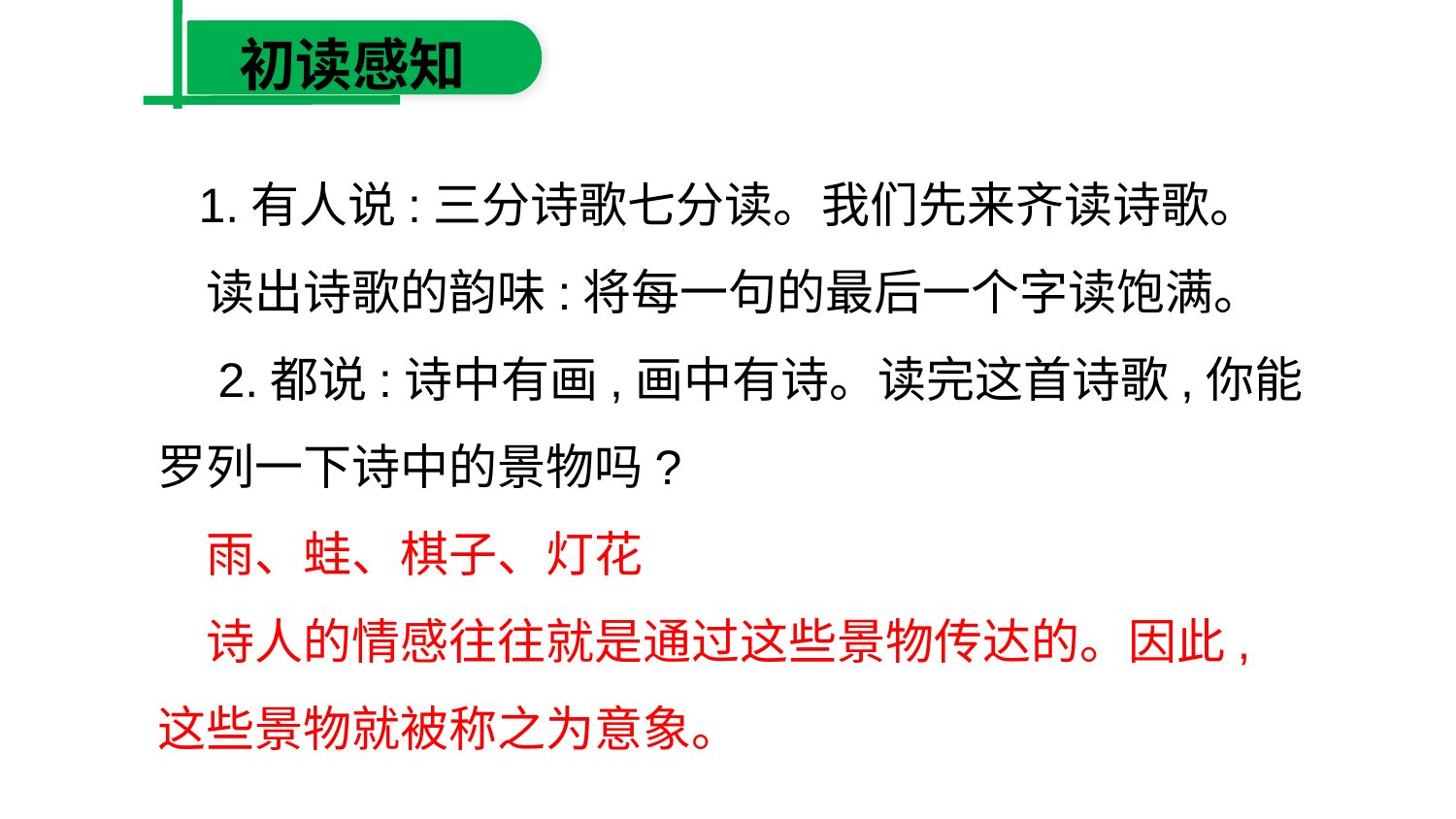

初读感知
   1.有人说:三分诗歌七分读。我们先来齐读诗歌。
　读出诗歌的韵味:将每一句的最后一个字读饱满。
　2.都说:诗中有画,画中有诗。读完这首诗歌,你能罗列一下诗中的景物吗?
　雨、蛙、棋子、灯花
　诗人的情感往往就是通过这些景物传达的。因此,这些景物就被称之为意象。